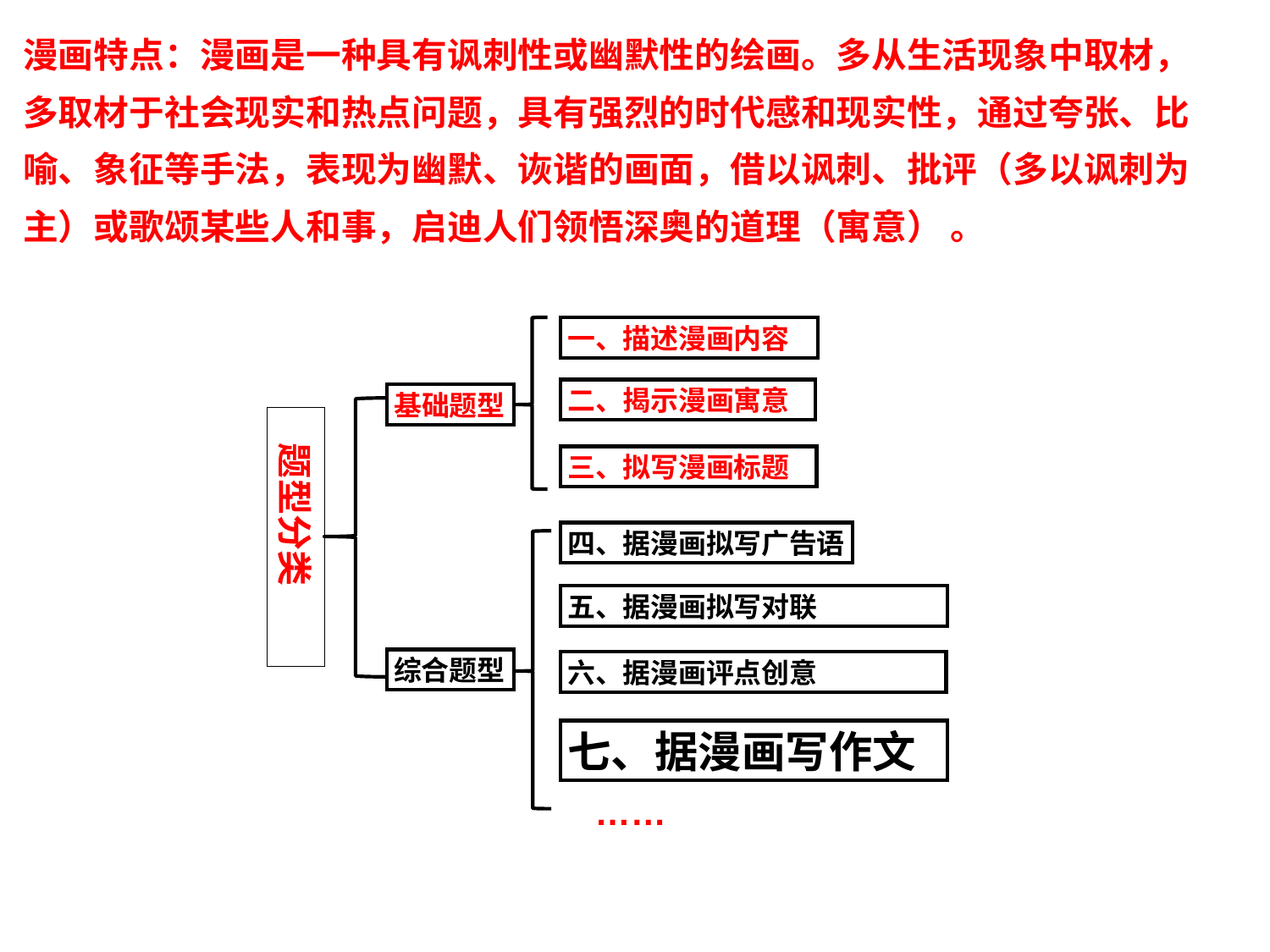

漫画特点：漫画是一种具有讽刺性或幽默性的绘画。多从生活现象中取材，多取材于社会现实和热点问题，具有强烈的时代感和现实性，通过夸张、比喻、象征等手法，表现为幽默、诙谐的画面，借以讽刺、批评（多以讽刺为主）或歌颂某些人和事，启迪人们领悟深奥的道理（寓意） 。

一、描述漫画内容
二、揭示漫画寓意
基础题型

   题型分类
三、拟写漫画标题
四、据漫画拟写广告语

五、据漫画拟写对联
综合题型
六、据漫画评点创意
七、据漫画写作文
……